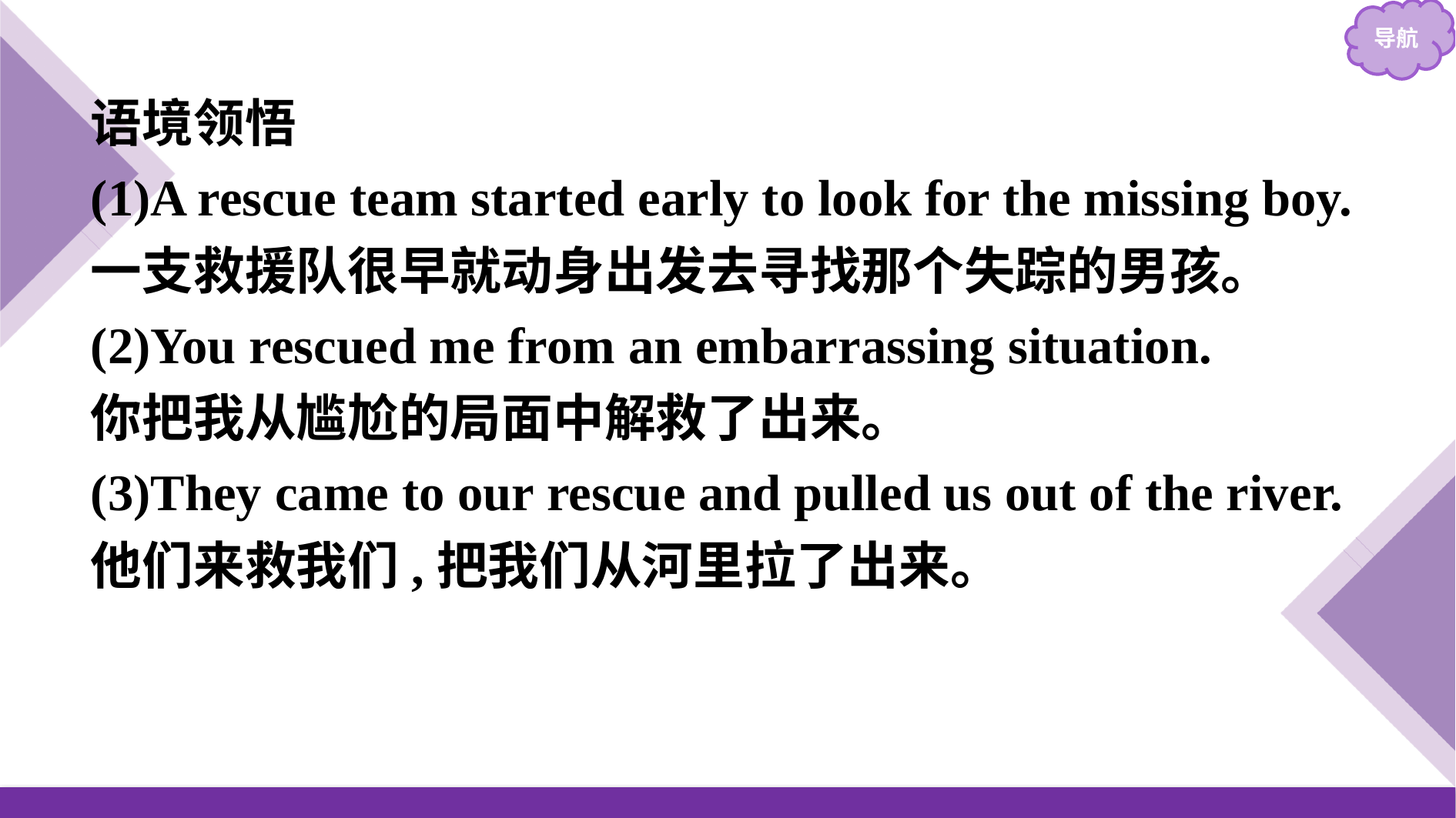

语境领悟
(1)A rescue team started early to look for the missing boy.
一支救援队很早就动身出发去寻找那个失踪的男孩。
(2)You rescued me from an embarrassing situation.
你把我从尴尬的局面中解救了出来。
(3)They came to our rescue and pulled us out of the river.
他们来救我们,把我们从河里拉了出来。